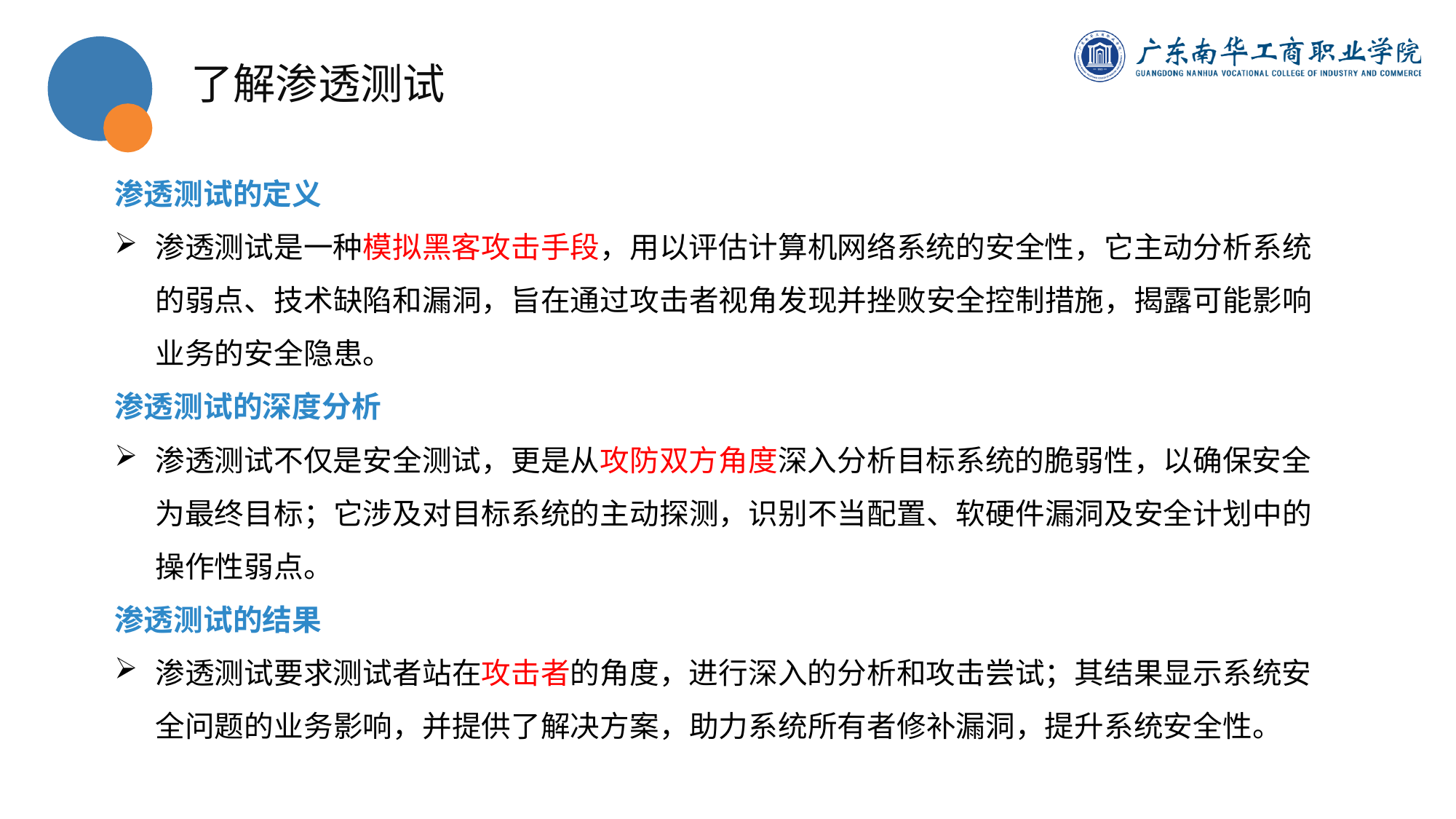

了解渗透测试

渗透测试的定义
渗透测试是一种模拟黑客攻击手段，用以评估计算机网络系统的安全性，它主动分析系统的弱点、技术缺陷和漏洞，旨在通过攻击者视角发现并挫败安全控制措施，揭露可能影响业务的安全隐患。
渗透测试的深度分析
渗透测试不仅是安全测试，更是从攻防双方角度深入分析目标系统的脆弱性，以确保安全为最终目标；它涉及对目标系统的主动探测，识别不当配置、软硬件漏洞及安全计划中的操作性弱点。
渗透测试的结果
渗透测试要求测试者站在攻击者的角度，进行深入的分析和攻击尝试；其结果显示系统安全问题的业务影响，并提供了解决方案，助力系统所有者修补漏洞，提升系统安全性。